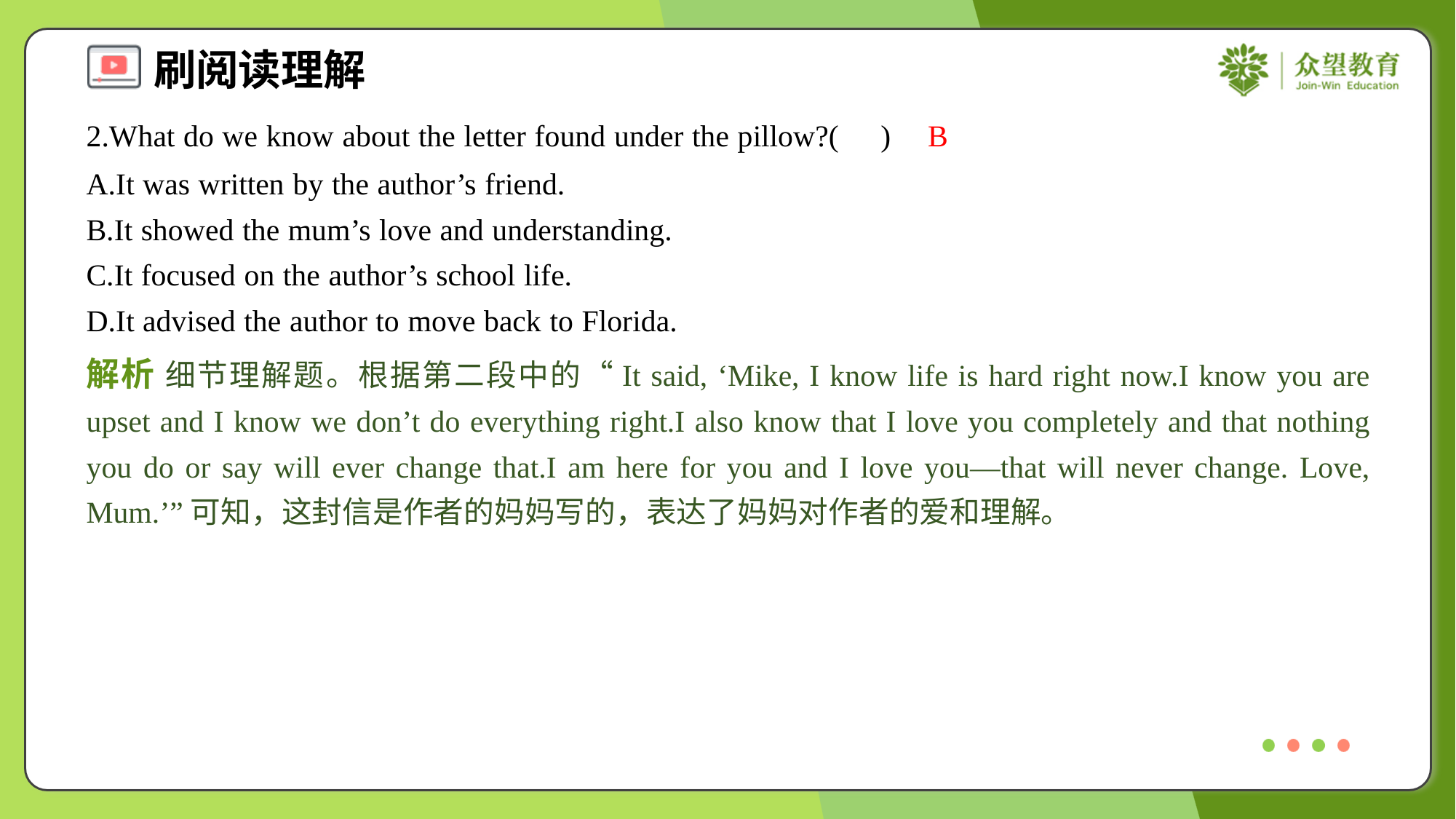

2.What do we know about the letter found under the pillow?(     )
B
A.It was written by the author’s friend.
B.It showed the mum’s love and understanding.
C.It focused on the author’s school life.
D.It advised the author to move back to Florida.
解析 细节理解题。根据第二段中的“It said, ‘Mike, I know life is hard right now.I know you are upset and I know we don’t do everything right.I also know that I love you completely and that nothing you do or say will ever change that.I am here for you and I love you—that will never change. Love, Mum.’”可知，这封信是作者的妈妈写的，表达了妈妈对作者的爱和理解。